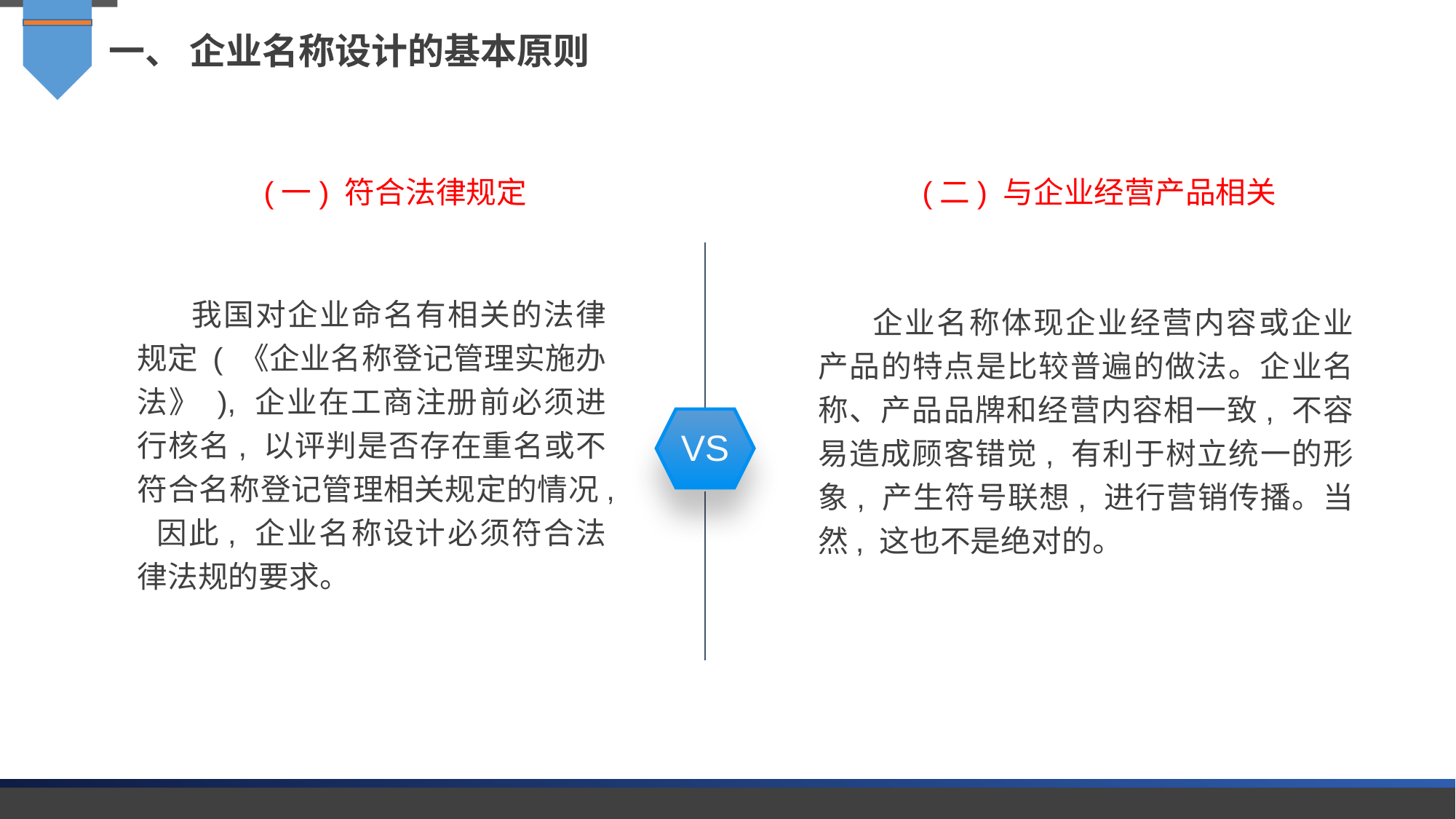

一、 企业名称设计的基本原则
(一) 符合法律规定
(二) 与企业经营产品相关
我国对企业命名有相关的法律规定 ( 《企业名称登记管理实施办法》 ), 企业在工商注册前必须进行核名, 以评判是否存在重名或不符合名称登记管理相关规定的情况, 因此, 企业名称设计必须符合法律法规的要求。
企业名称体现企业经营内容或企业产品的特点是比较普遍的做法。企业名称、产品品牌和经营内容相一致, 不容易造成顾客错觉, 有利于树立统一的形象, 产生符号联想, 进行营销传播。当然, 这也不是绝对的。

VS